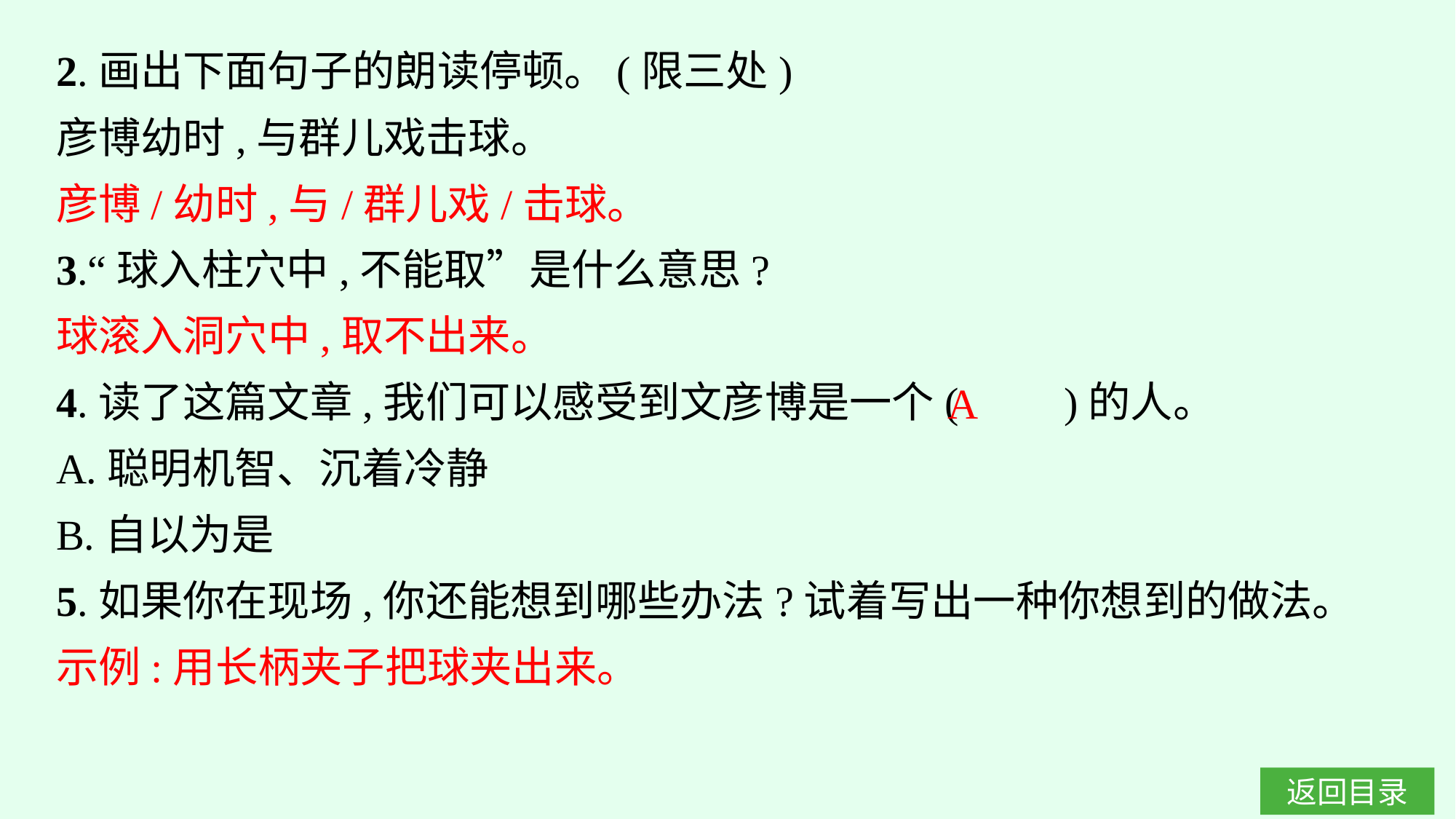

2.画出下面句子的朗读停顿。(限三处)
彦博幼时,与群儿戏击球。
彦博/幼时,与/群儿戏/击球。
3.“球入柱穴中,不能取”是什么意思?
球滚入洞穴中,取不出来。
4.读了这篇文章,我们可以感受到文彦博是一个(　　)的人。
A.聪明机智、沉着冷静
B.自以为是
5.如果你在现场,你还能想到哪些办法?试着写出一种你想到的做法。
示例:用长柄夹子把球夹出来。
A